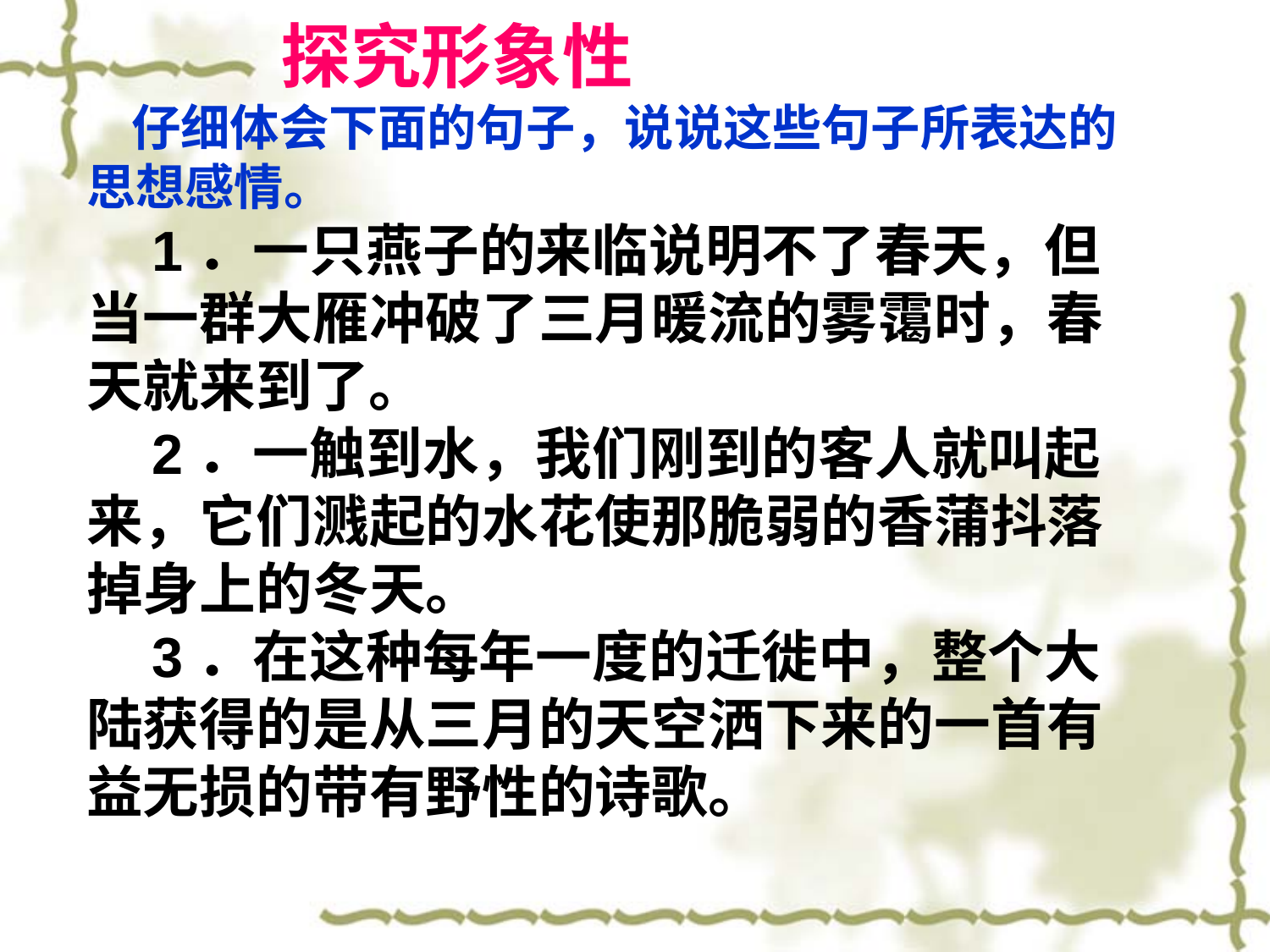

# 探究形象性 仔细体会下面的句子，说说这些句子所表达的思想感情。 1．一只燕子的来临说明不了春天，但当一群大雁冲破了三月暖流的雾霭时，春天就来到了。 2．一触到水，我们刚到的客人就叫起来，它们溅起的水花使那脆弱的香蒲抖落掉身上的冬天。 3．在这种每年一度的迁徙中，整个大陆获得的是从三月的天空洒下来的一首有益无损的带有野性的诗歌。